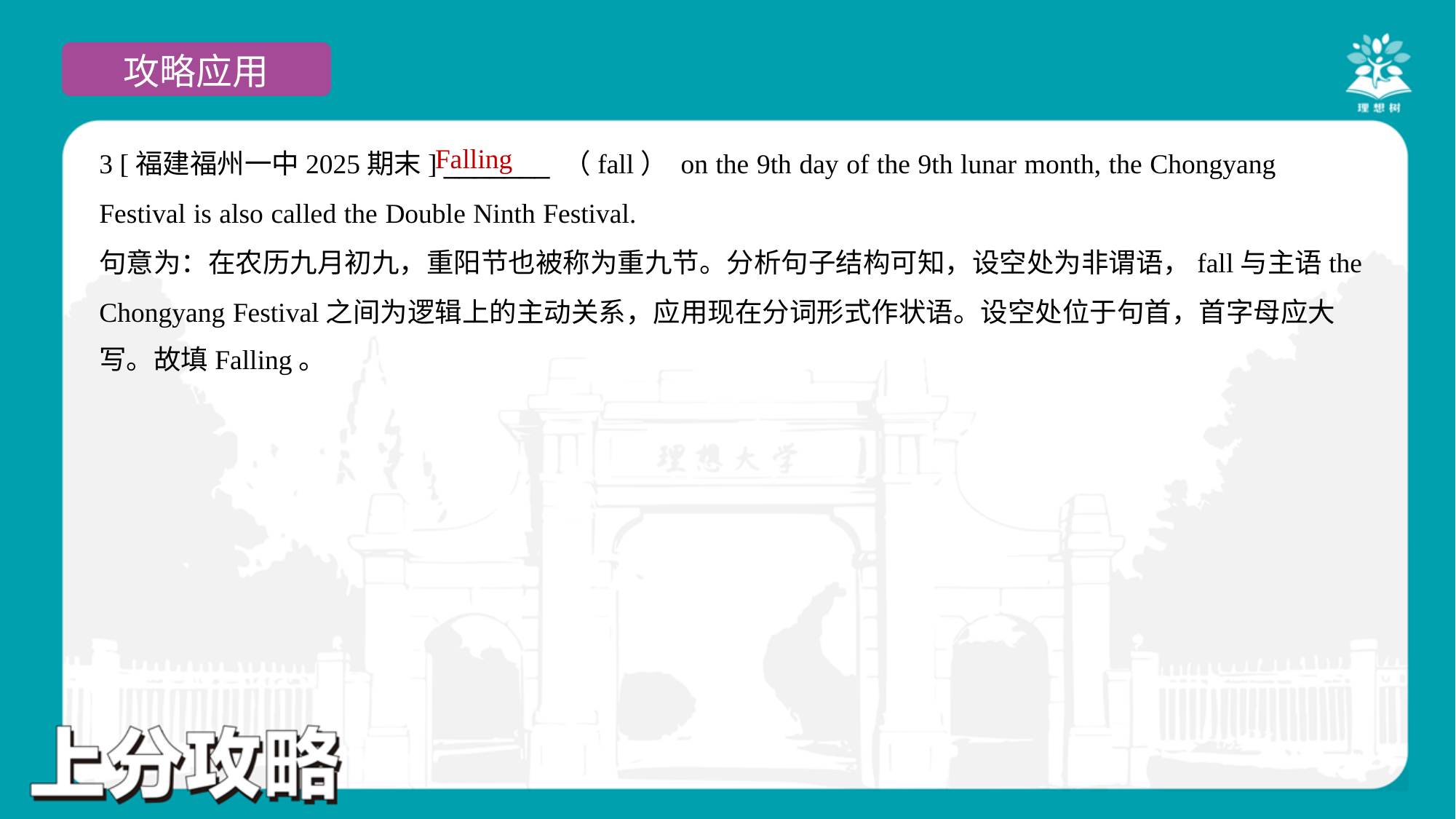

Falling
3 [福建福州一中2025期末] _______ （fall） on the 9th day of the 9th lunar month, the Chongyang
Festival is also called the Double Ninth Festival.
句意为：在农历九月初九，重阳节也被称为重九节。分析句子结构可知，设空处为非谓语，fall与主语the
Chongyang Festival之间为逻辑上的主动关系，应用现在分词形式作状语。设空处位于句首，首字母应大
写。故填Falling。